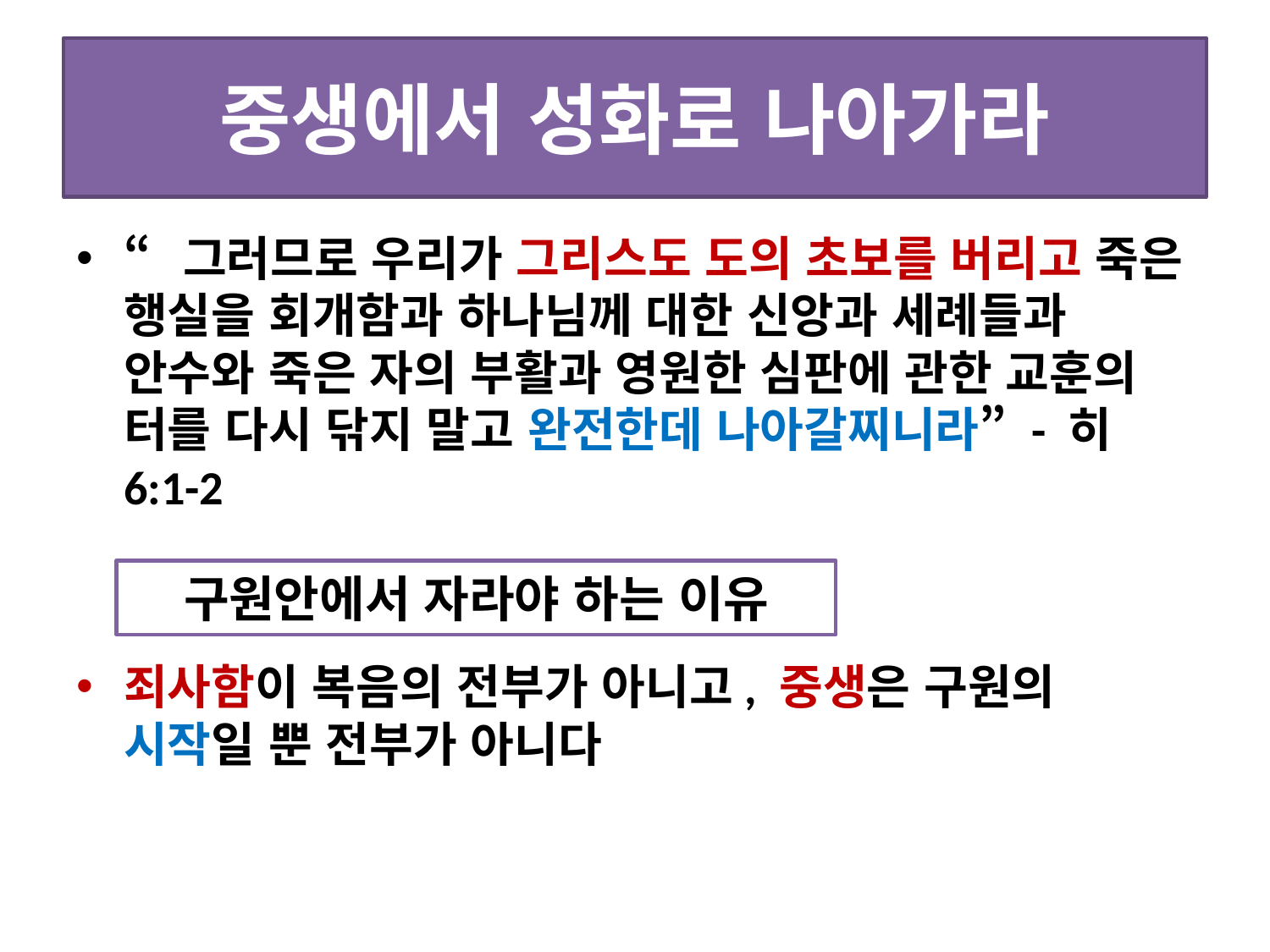

# 중생에서 성화로 나아가라
“그러므로 우리가 그리스도 도의 초보를 버리고 죽은 행실을 회개함과 하나님께 대한 신앙과 세례들과 안수와 죽은 자의 부활과 영원한 심판에 관한 교훈의 터를 다시 닦지 말고 완전한데 나아갈찌니라” - 히 6:1-2

죄사함이 복음의 전부가 아니고, 중생은 구원의 시작일 뿐 전부가 아니다
구원안에서 자라야 하는 이유